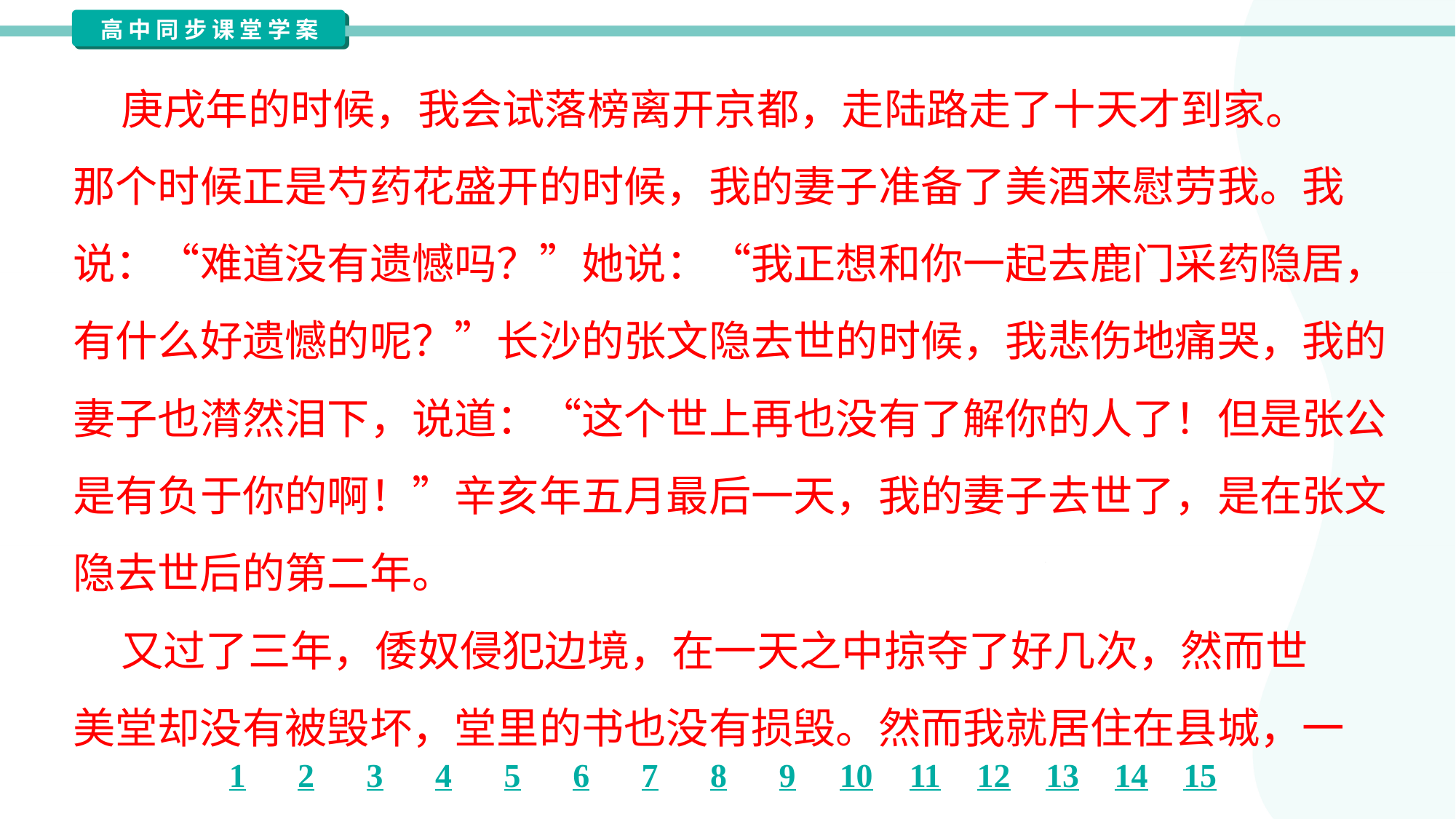

庚戌年的时候，我会试落榜离开京都，走陆路走了十天才到家。
那个时候正是芍药花盛开的时候，我的妻子准备了美酒来慰劳我。我
说：“难道没有遗憾吗？”她说：“我正想和你一起去鹿门采药隐居，
有什么好遗憾的呢？”长沙的张文隐去世的时候，我悲伤地痛哭，我的
妻子也潸然泪下，说道：“这个世上再也没有了解你的人了！但是张公
是有负于你的啊！”辛亥年五月最后一天，我的妻子去世了，是在张文
隐去世后的第二年。
    又过了三年，倭奴侵犯边境，在一天之中掠夺了好几次，然而世
美堂却没有被毁坏，堂里的书也没有损毁。然而我就居住在县城，一